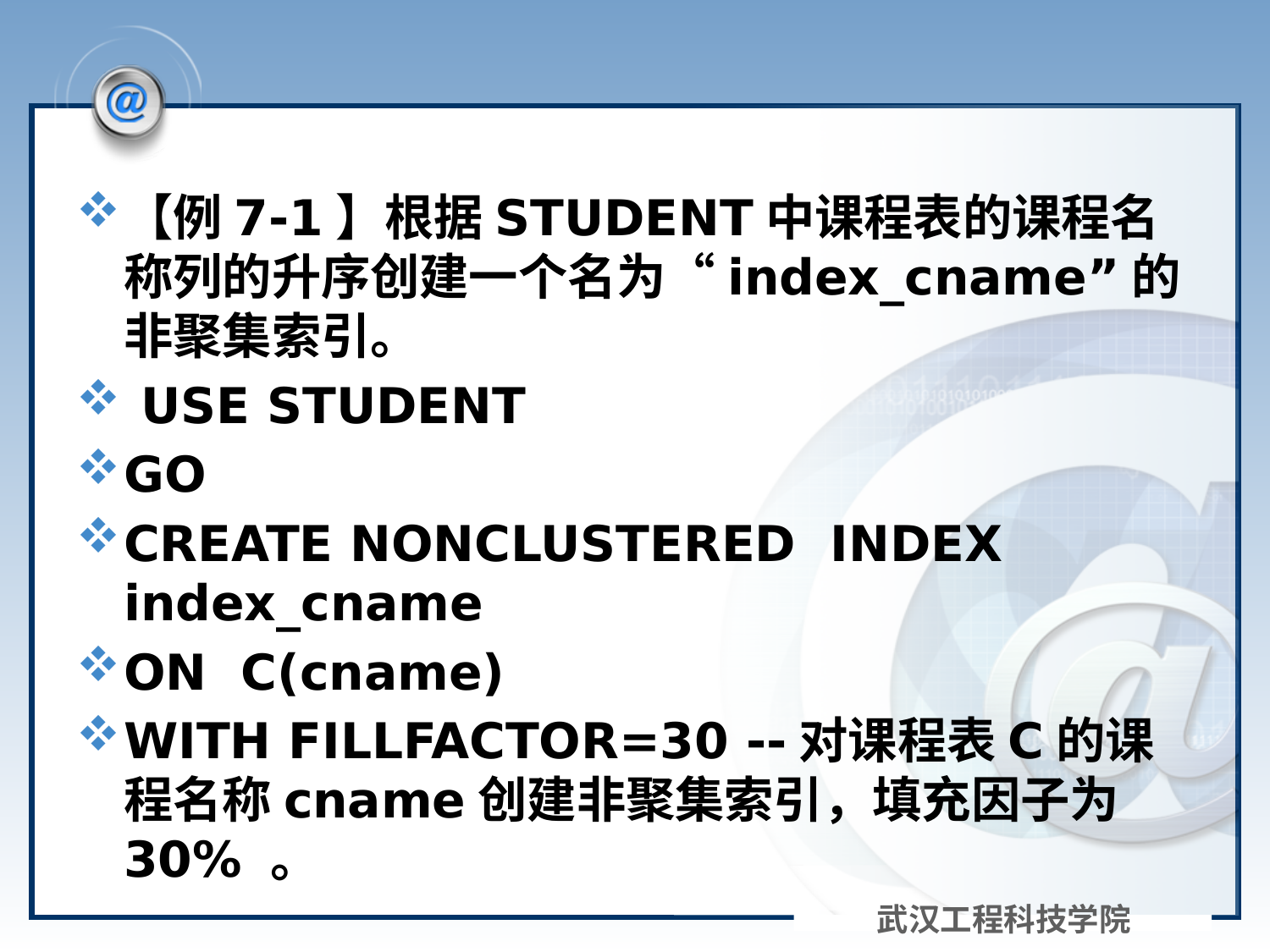

#
【例7-1】根据STUDENT中课程表的课程名称列的升序创建一个名为“index_cname”的非聚集索引。
 USE STUDENT
GO
CREATE NONCLUSTERED  INDEX  index_cname
ON  C(cname)
WITH FILLFACTOR=30 --对课程表C的课程名称cname创建非聚集索引，填充因子为30% 。

武汉工程科技学院